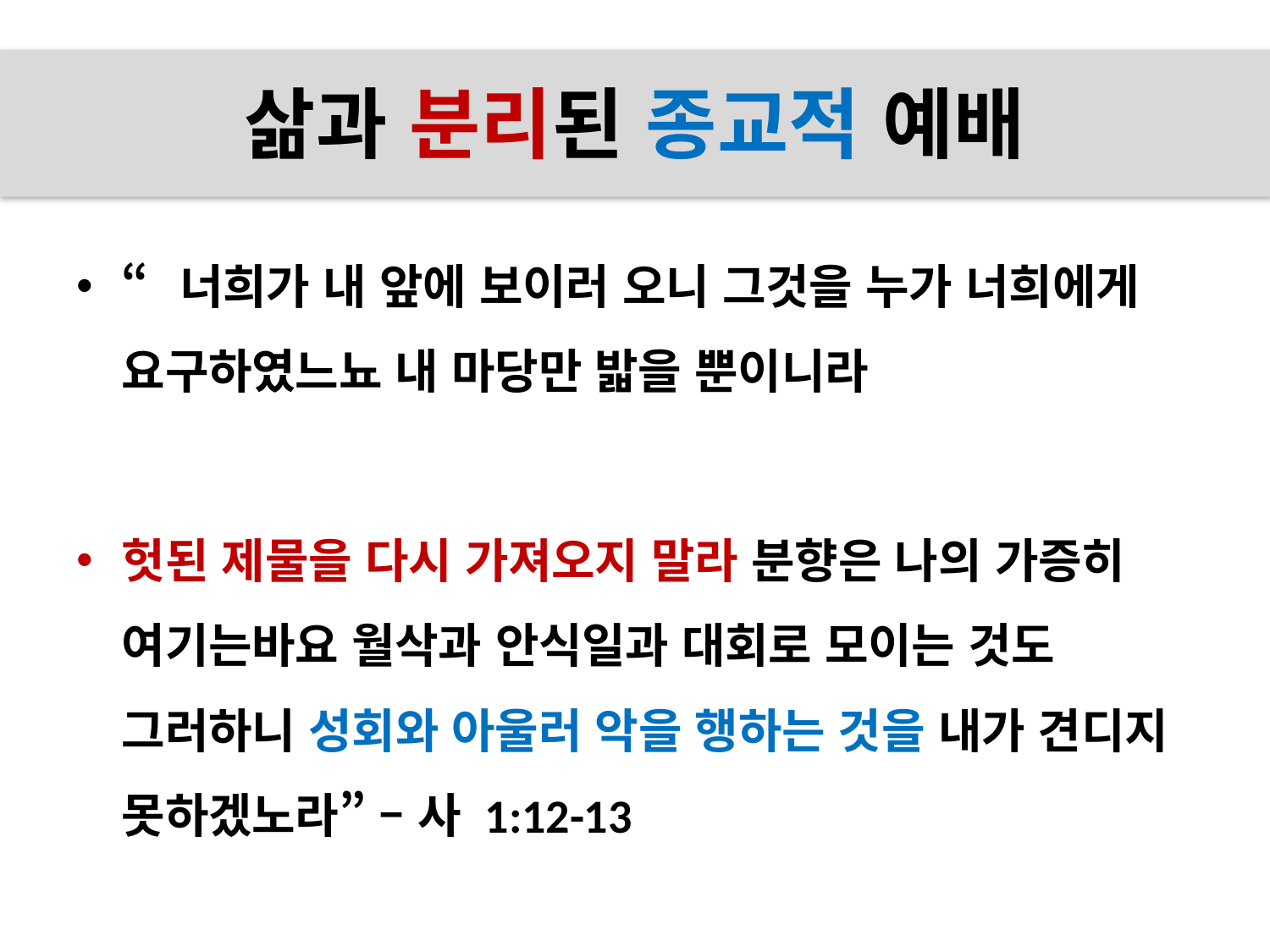

# 삶과 분리된 종교적 예배

“너희가 내 앞에 보이러 오니 그것을 누가 너희에게 요구하였느뇨 내 마당만 밟을 뿐이니라

헛된 제물을 다시 가져오지 말라 분향은 나의 가증히 여기는바요 월삭과 안식일과 대회로 모이는 것도 그러하니 성회와 아울러 악을 행하는 것을 내가 견디지 못하겠노라” – 사 1:12-13